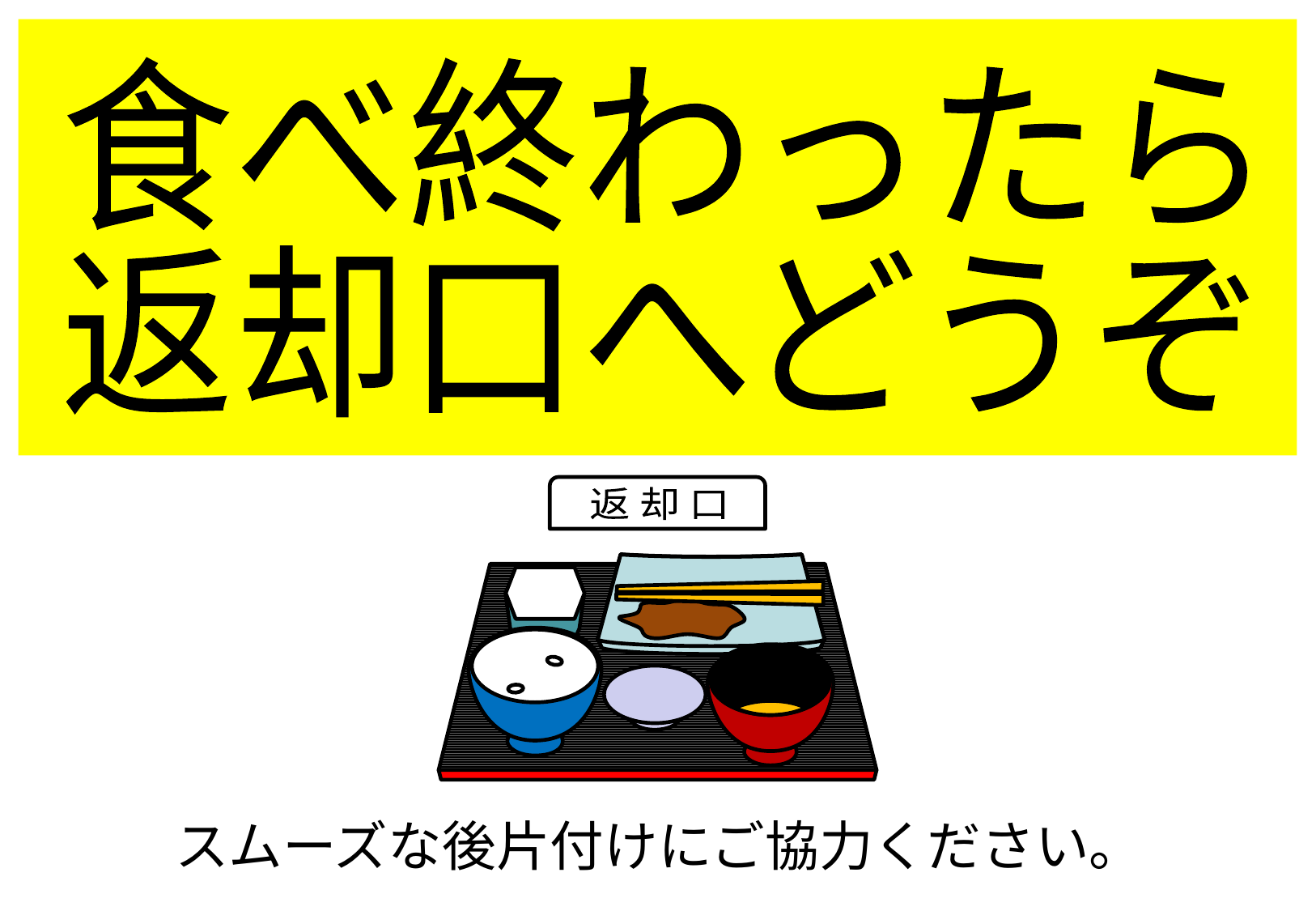

食べ終わったら
返却口へどうぞ

返 却 口

スムーズな後片付けにご協力ください。